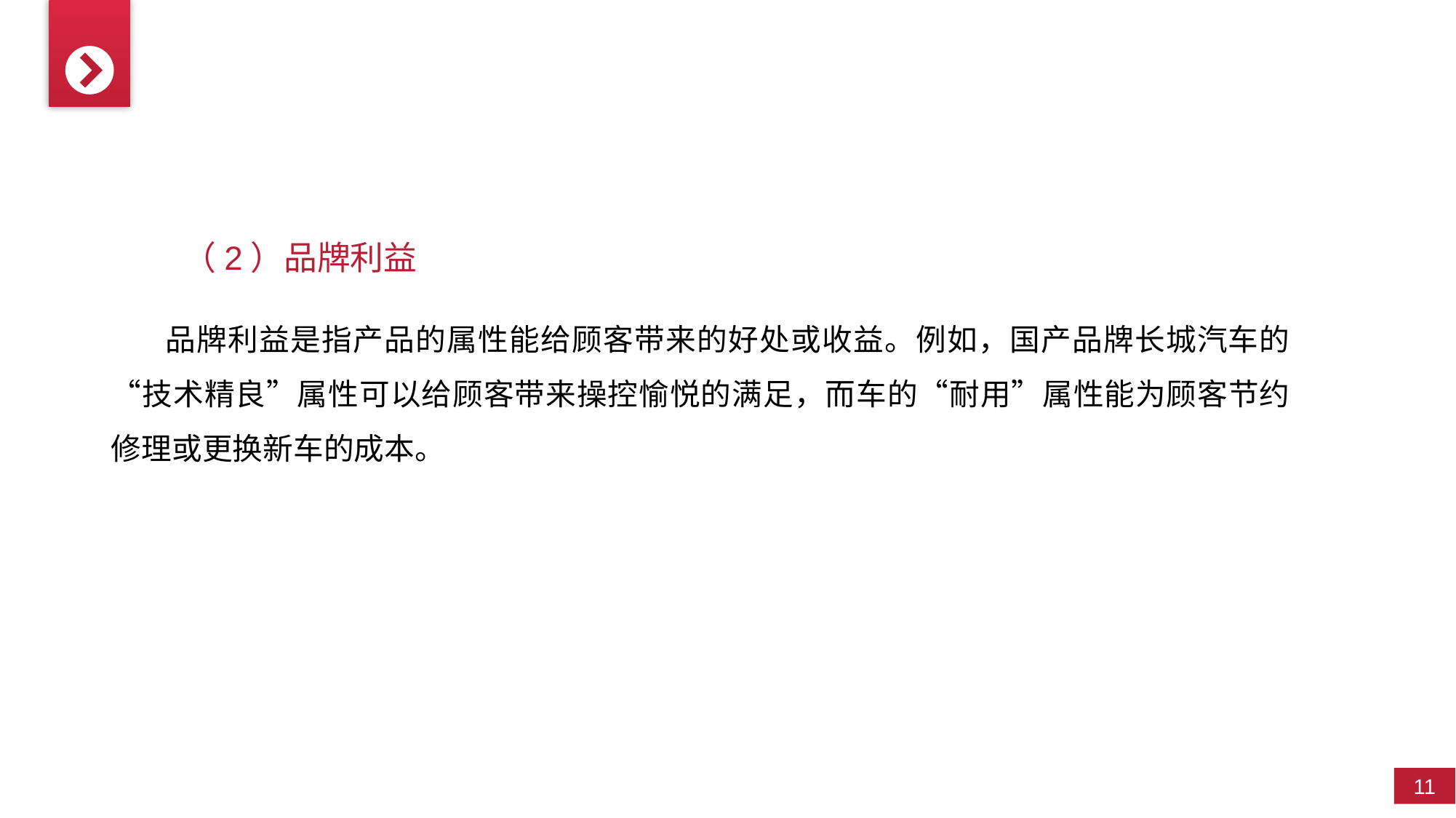

（2）品牌利益
品牌利益是指产品的属性能给顾客带来的好处或收益。例如，国产品牌长城汽车的“技术精良”属性可以给顾客带来操控愉悦的满足，而车的“耐用”属性能为顾客节约修理或更换新车的成本。